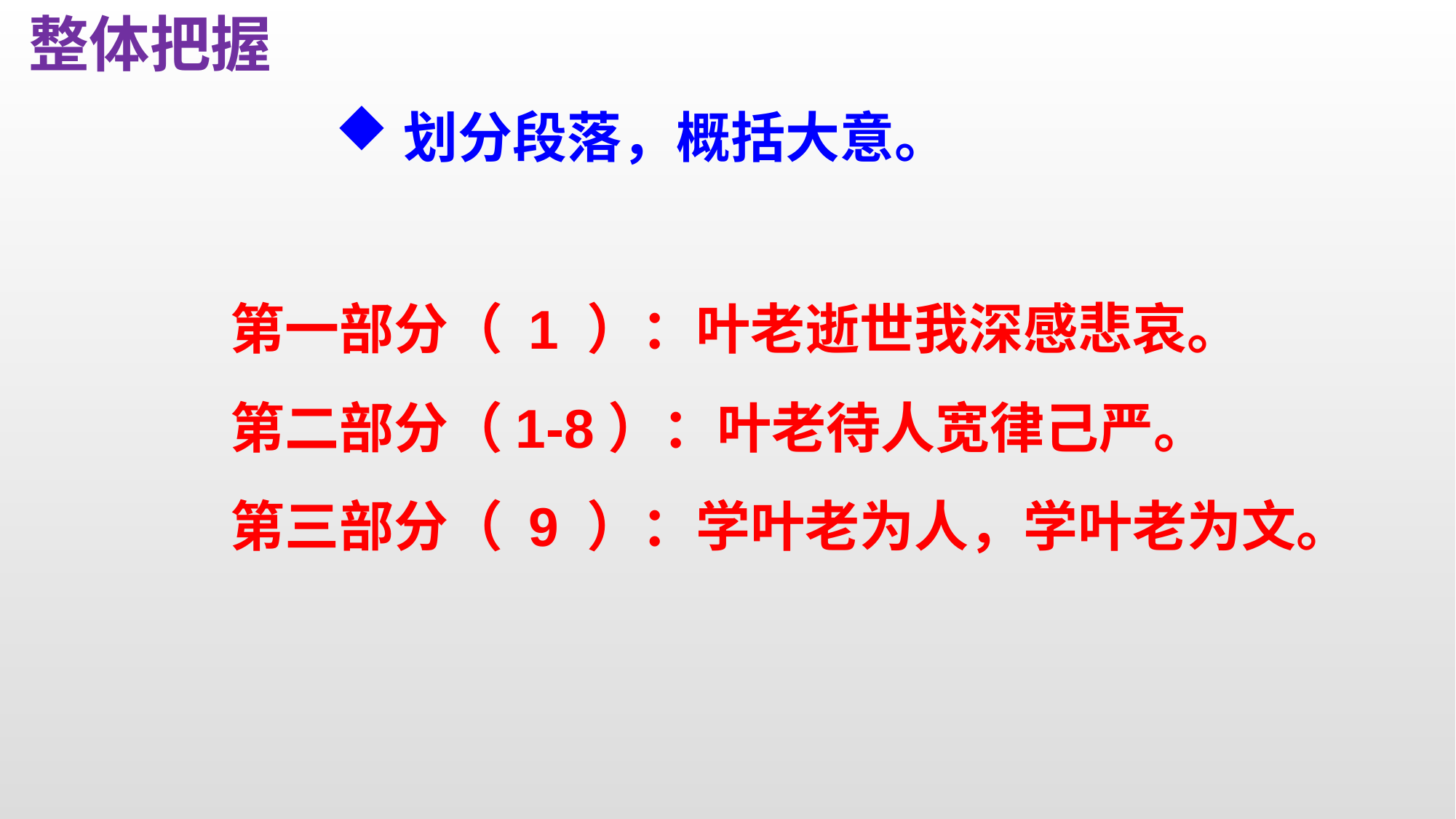

整体把握
划分段落，概括大意。
第一部分（ 1 ）：叶老逝世我深感悲哀。
第二部分（1-8）：叶老待人宽律己严。
第三部分（ 9 ）：学叶老为人，学叶老为文。